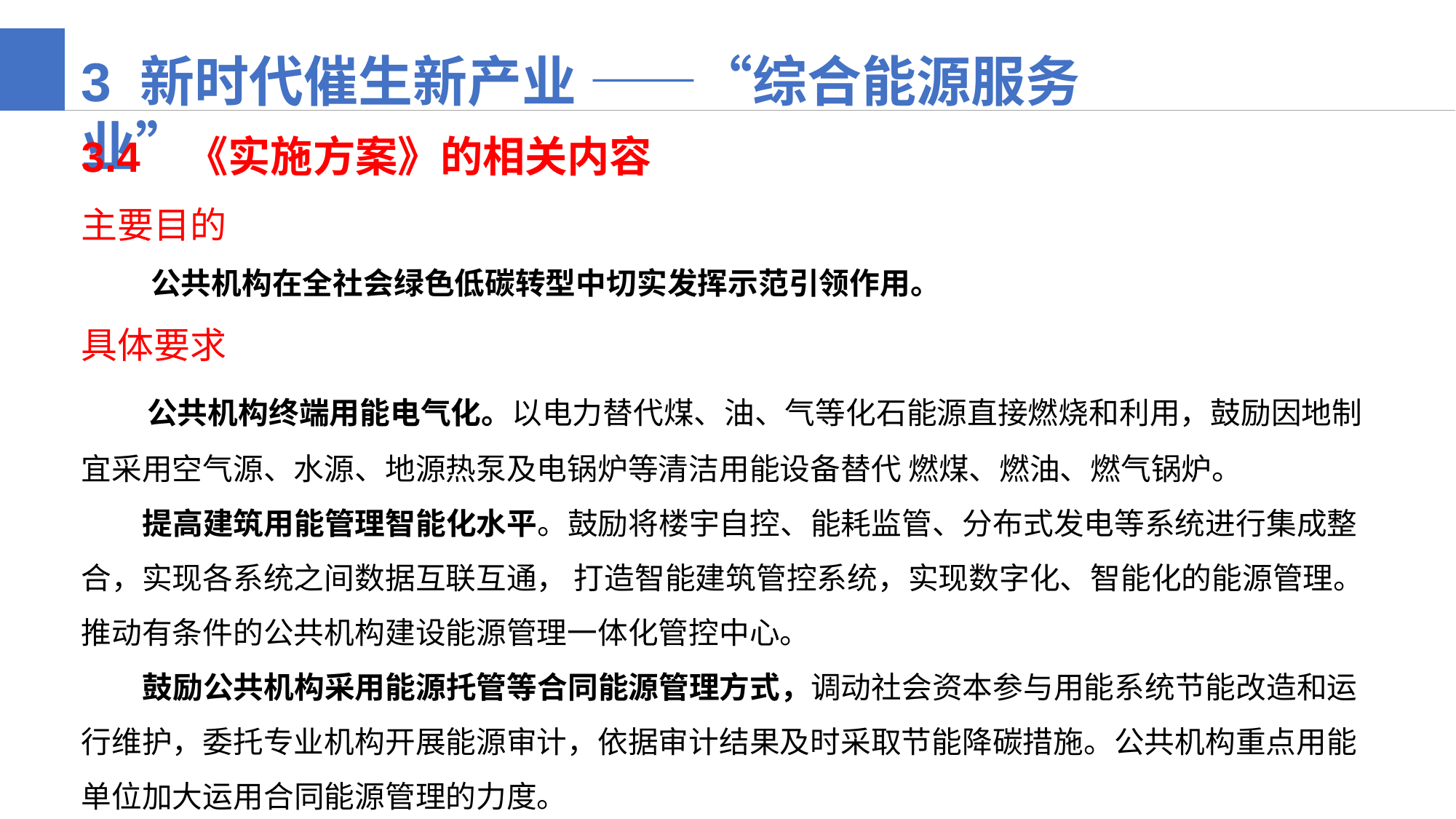

3 新时代催生新产业 ——“综合能源服务业”
3.4   《实施方案》的相关内容
主要目的
         公共机构在全社会绿色低碳转型中切实发挥示范引领作用。
具体要求
       公共机构终端用能电气化。以电力替代煤、油、气等化石能源直接燃烧和利用，鼓励因地制宜采用空气源、水源、地源热泵及电锅炉等清洁用能设备替代 燃煤、燃油、燃气锅炉。
        提高建筑用能管理智能化水平。鼓励将楼宇自控、能耗监管、分布式发电等系统进行集成整合，实现各系统之间数据互联互通， 打造智能建筑管控系统，实现数字化、智能化的能源管理。推动有条件的公共机构建设能源管理一体化管控中心。
        鼓励公共机构采用能源托管等合同能源管理方式，调动社会资本参与用能系统节能改造和运行维护，委托专业机构开展能源审计，依据审计结果及时采取节能降碳措施。公共机构重点用能单位加大运用合同能源管理的力度。